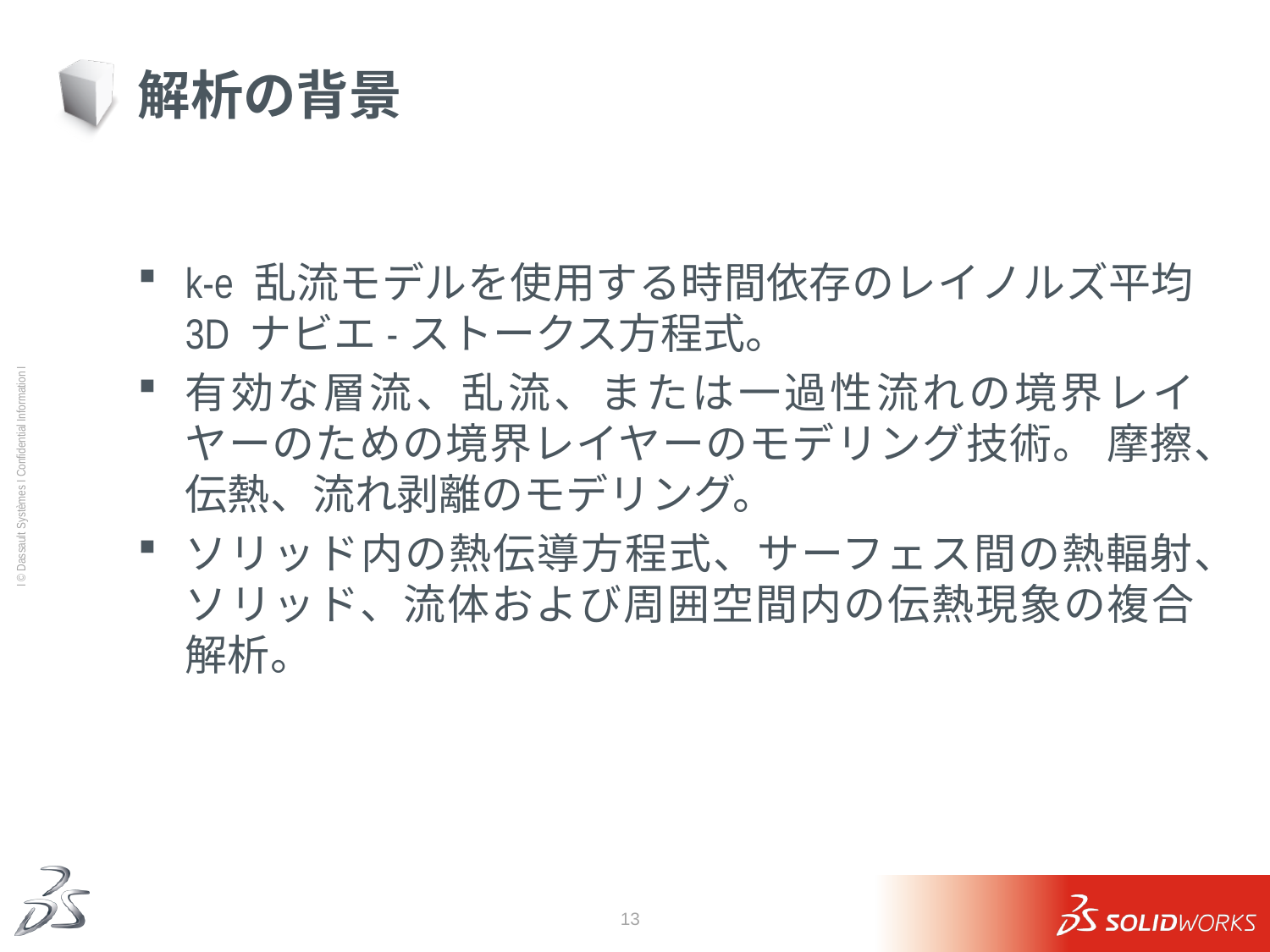

# 解析の背景
k-e 乱流モデルを使用する時間依存のレイノルズ平均 3D ナビエ-ストークス方程式。
有効な層流、乱流、または一過性流れの境界レイヤーのための境界レイヤーのモデリング技術。 摩擦、伝熱、流れ剥離のモデリング。
ソリッド内の熱伝導方程式、サーフェス間の熱輻射、ソリッド、流体および周囲空間内の伝熱現象の複合解析。